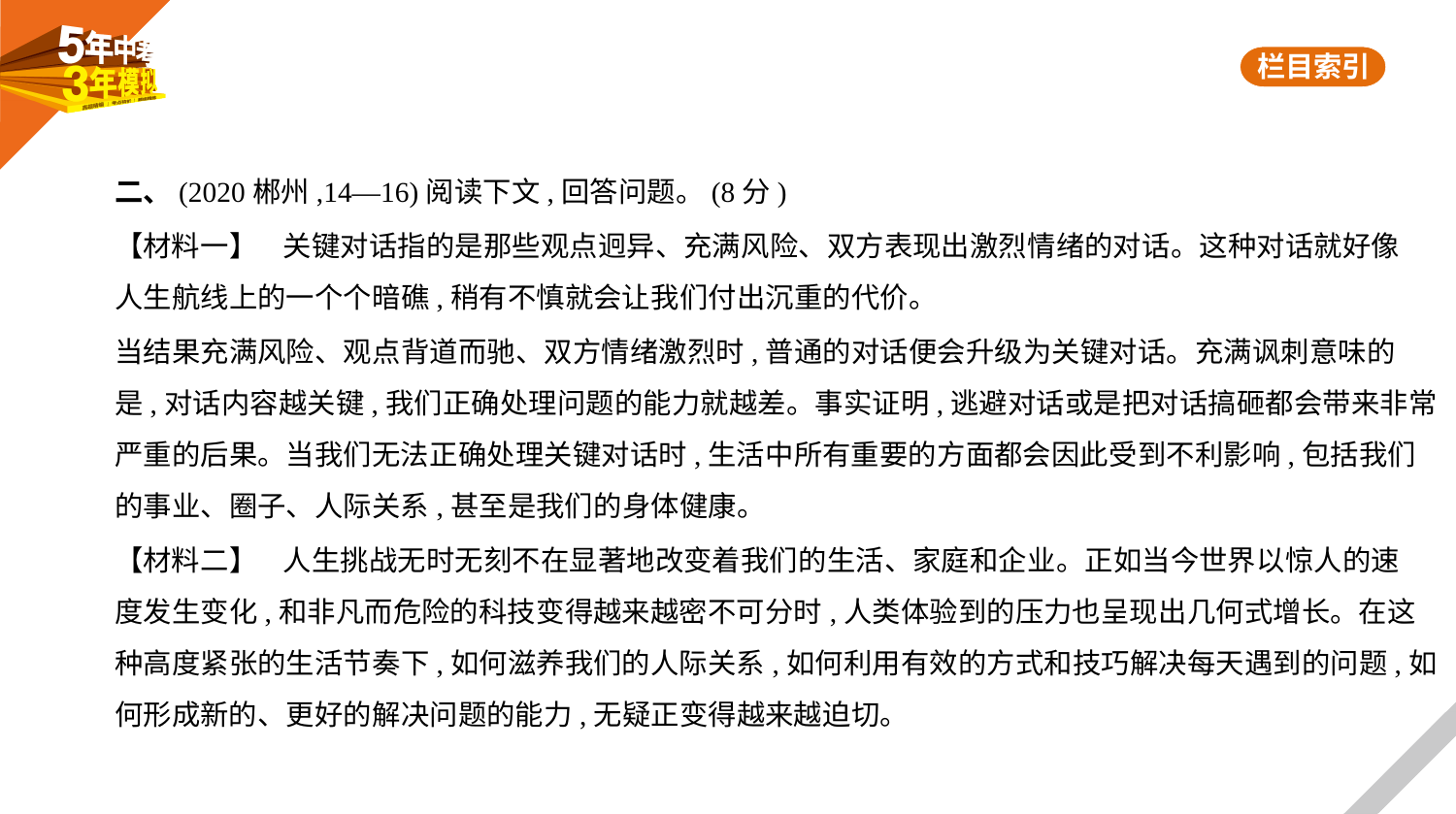

二、(2020郴州,14—16)阅读下文,回答问题。(8分)
【材料一】    关键对话指的是那些观点迥异、充满风险、双方表现出激烈情绪的对话。这种对话就好像
人生航线上的一个个暗礁,稍有不慎就会让我们付出沉重的代价。
当结果充满风险、观点背道而驰、双方情绪激烈时,普通的对话便会升级为关键对话。充满讽刺意味的
是,对话内容越关键,我们正确处理问题的能力就越差。事实证明,逃避对话或是把对话搞砸都会带来非常
严重的后果。当我们无法正确处理关键对话时,生活中所有重要的方面都会因此受到不利影响,包括我们
的事业、圈子、人际关系,甚至是我们的身体健康。
【材料二】    人生挑战无时无刻不在显著地改变着我们的生活、家庭和企业。正如当今世界以惊人的速
度发生变化,和非凡而危险的科技变得越来越密不可分时,人类体验到的压力也呈现出几何式增长。在这
种高度紧张的生活节奏下,如何滋养我们的人际关系,如何利用有效的方式和技巧解决每天遇到的问题,如
何形成新的、更好的解决问题的能力,无疑正变得越来越迫切。